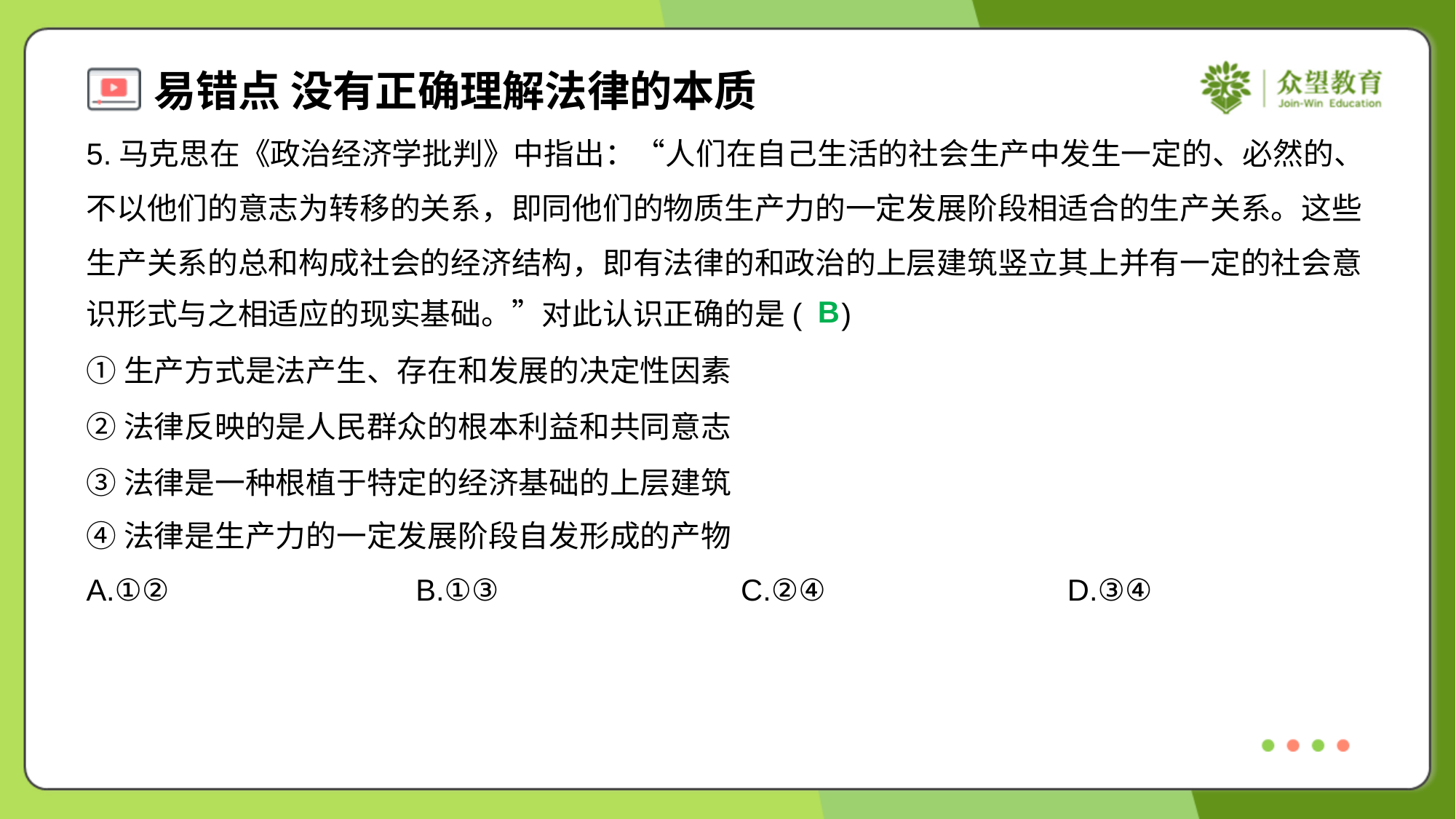

5.马克思在《政治经济学批判》中指出：“人们在自己生活的社会生产中发生一定的、必然的、
不以他们的意志为转移的关系，即同他们的物质生产力的一定发展阶段相适合的生产关系。这些
生产关系的总和构成社会的经济结构，即有法律的和政治的上层建筑竖立其上并有一定的社会意
识形式与之相适应的现实基础。”对此认识正确的是(     )
B
①生产方式是法产生、存在和发展的决定性因素
②法律反映的是人民群众的根本利益和共同意志
③法律是一种根植于特定的经济基础的上层建筑
④法律是生产力的一定发展阶段自发形成的产物
A.①②	B.①③	C.②④	D.③④